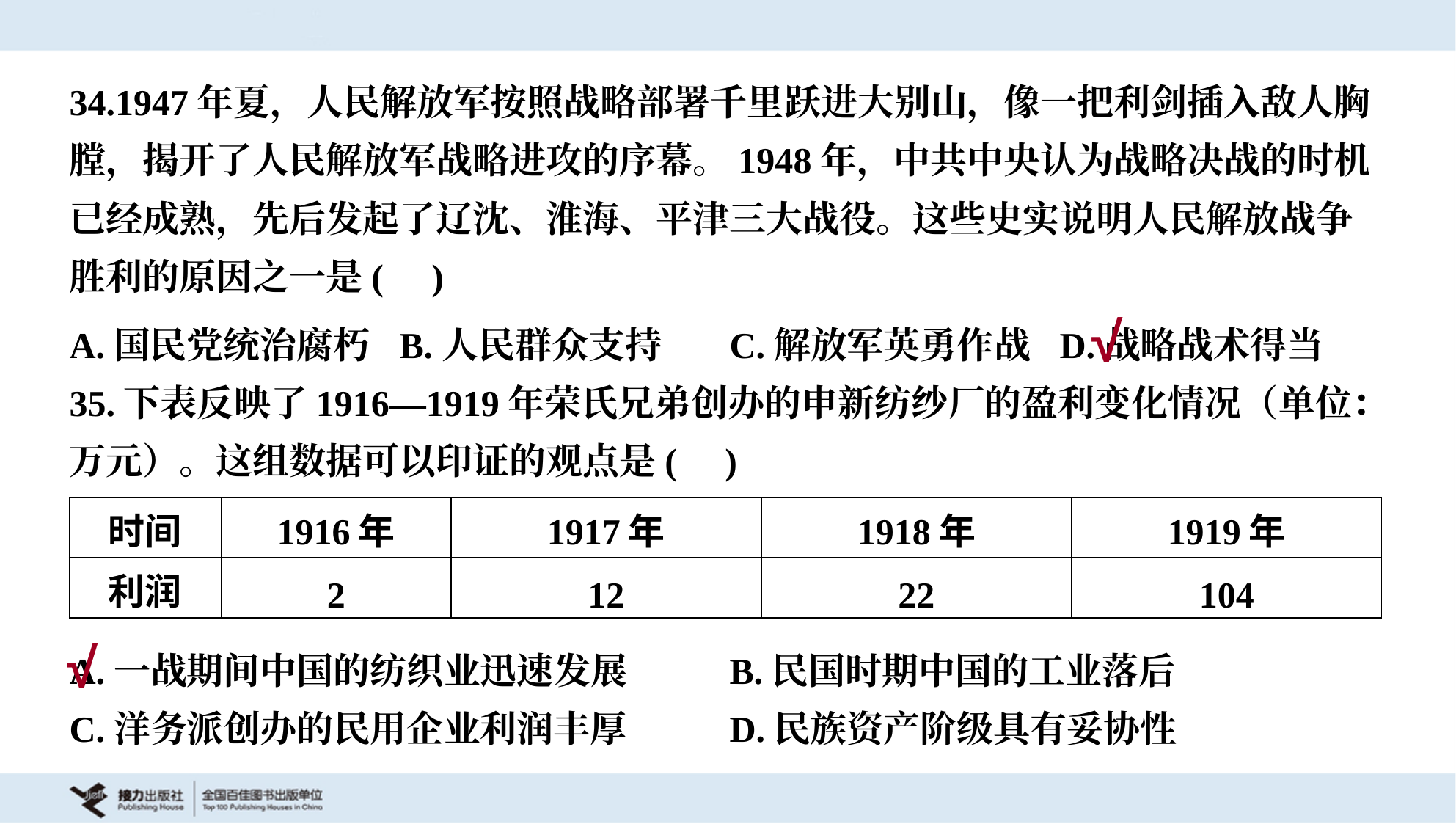

34.1947年夏，人民解放军按照战略部署千里跃进大别山，像一把利剑插入敌人胸
膛，揭开了人民解放军战略进攻的序幕。1948年，中共中央认为战略决战的时机
已经成熟，先后发起了辽沈、淮海、平津三大战役。这些史实说明人民解放战争
胜利的原因之一是(     )
A.国民党统治腐朽	B.人民群众支持	C.解放军英勇作战	D.战略战术得当
√
35.下表反映了1916—1919年荣氏兄弟创办的申新纺纱厂的盈利变化情况（单位：
万元）。这组数据可以印证的观点是(     )
| 时间 | 1916年 | 1917年 | 1918年 | 1919年 |
| --- | --- | --- | --- | --- |
| 利润 | 2 | 12 | 22 | 104 |
√
A.一战期间中国的纺织业迅速发展	B.民国时期中国的工业落后
C.洋务派创办的民用企业利润丰厚	D.民族资产阶级具有妥协性